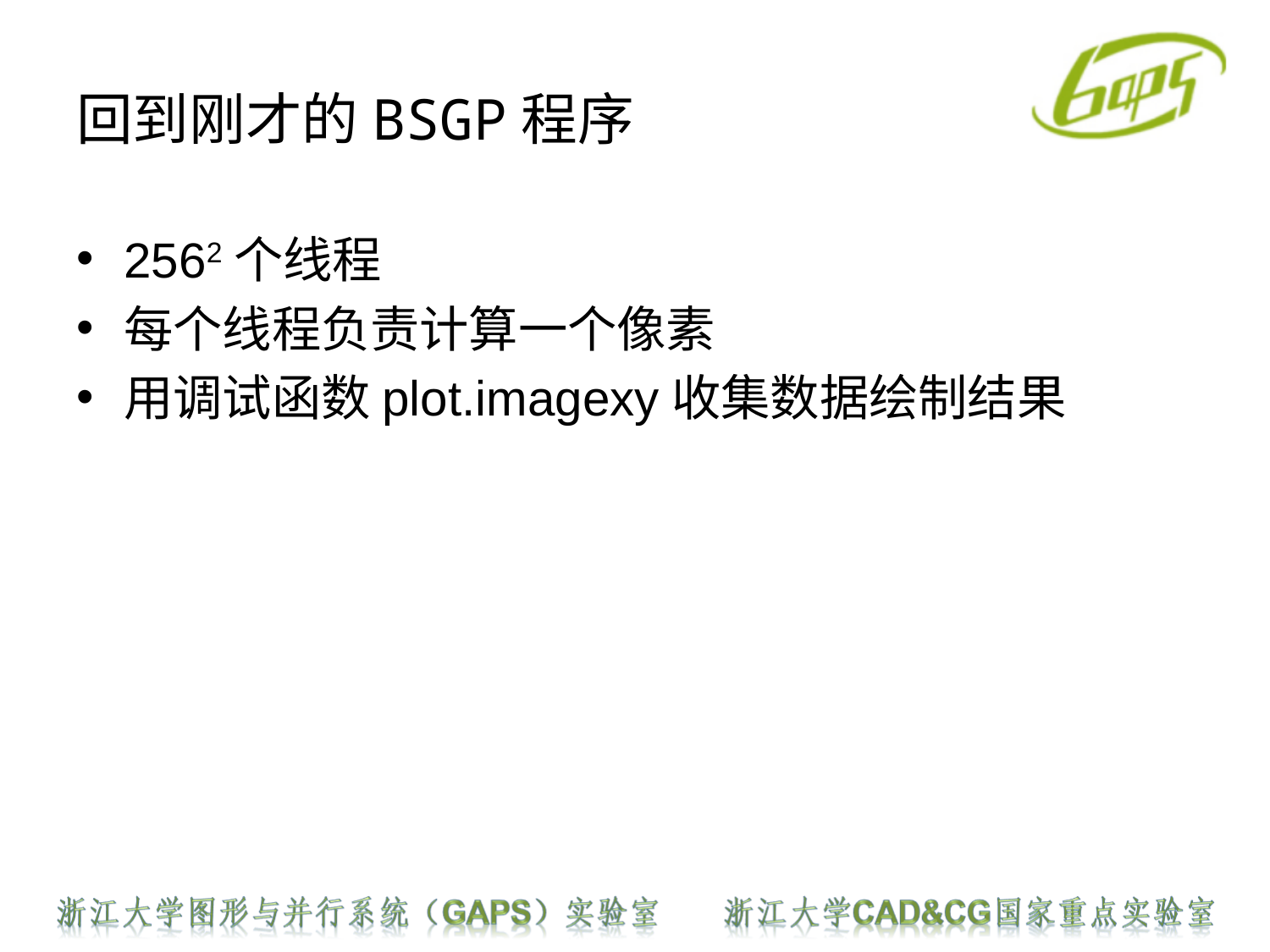

# 回到刚才的BSGP程序
2562个线程
每个线程负责计算一个像素
用调试函数plot.imagexy收集数据绘制结果